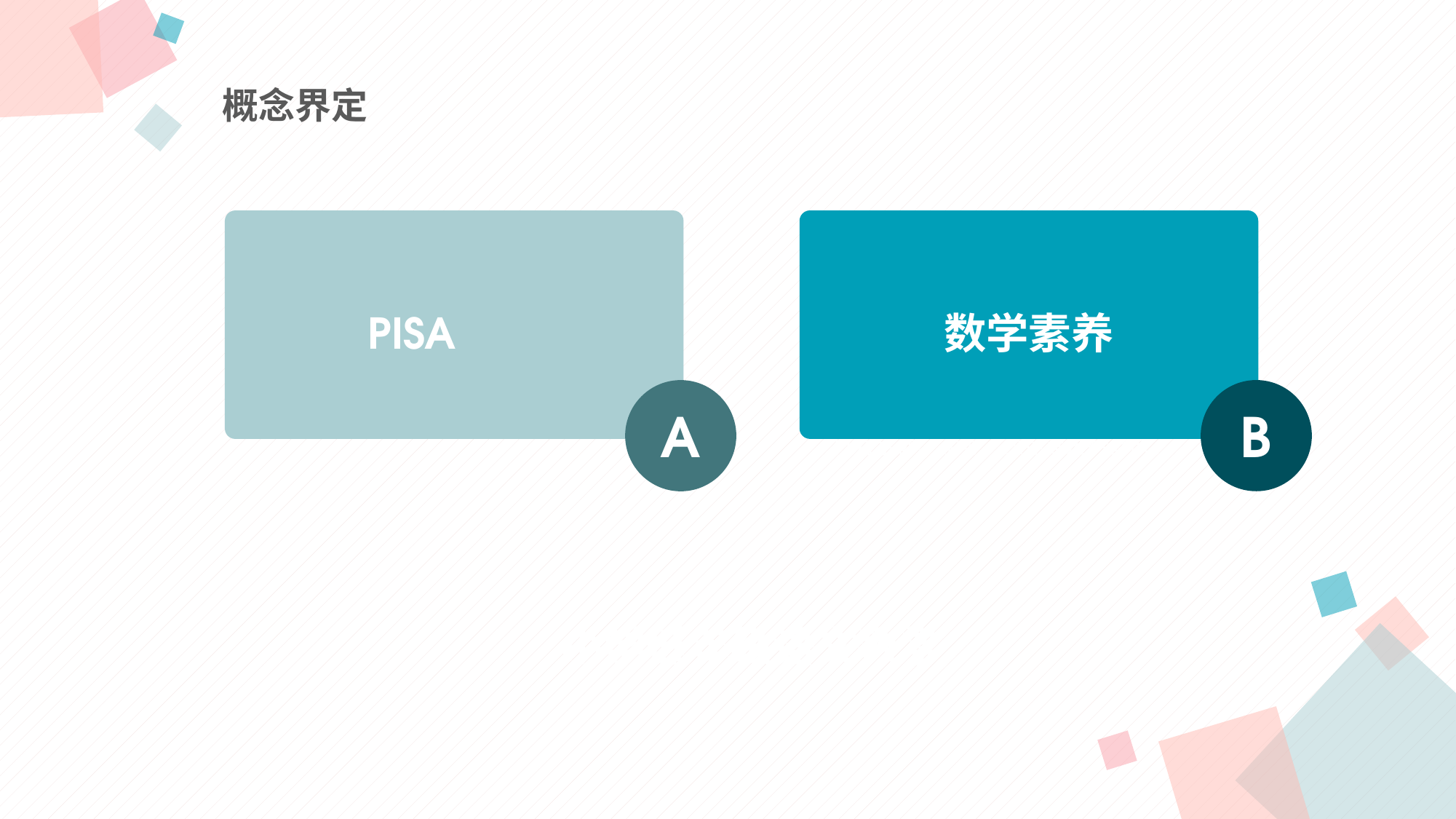

概念界定

PISA
数学素养
标题数字等都可以通过点击和重新输入进行更改，顶部“开始”面板中可以对字体、字号、颜色等进行修改。
点击此处添加标题
B
A
小学低年级语文教学